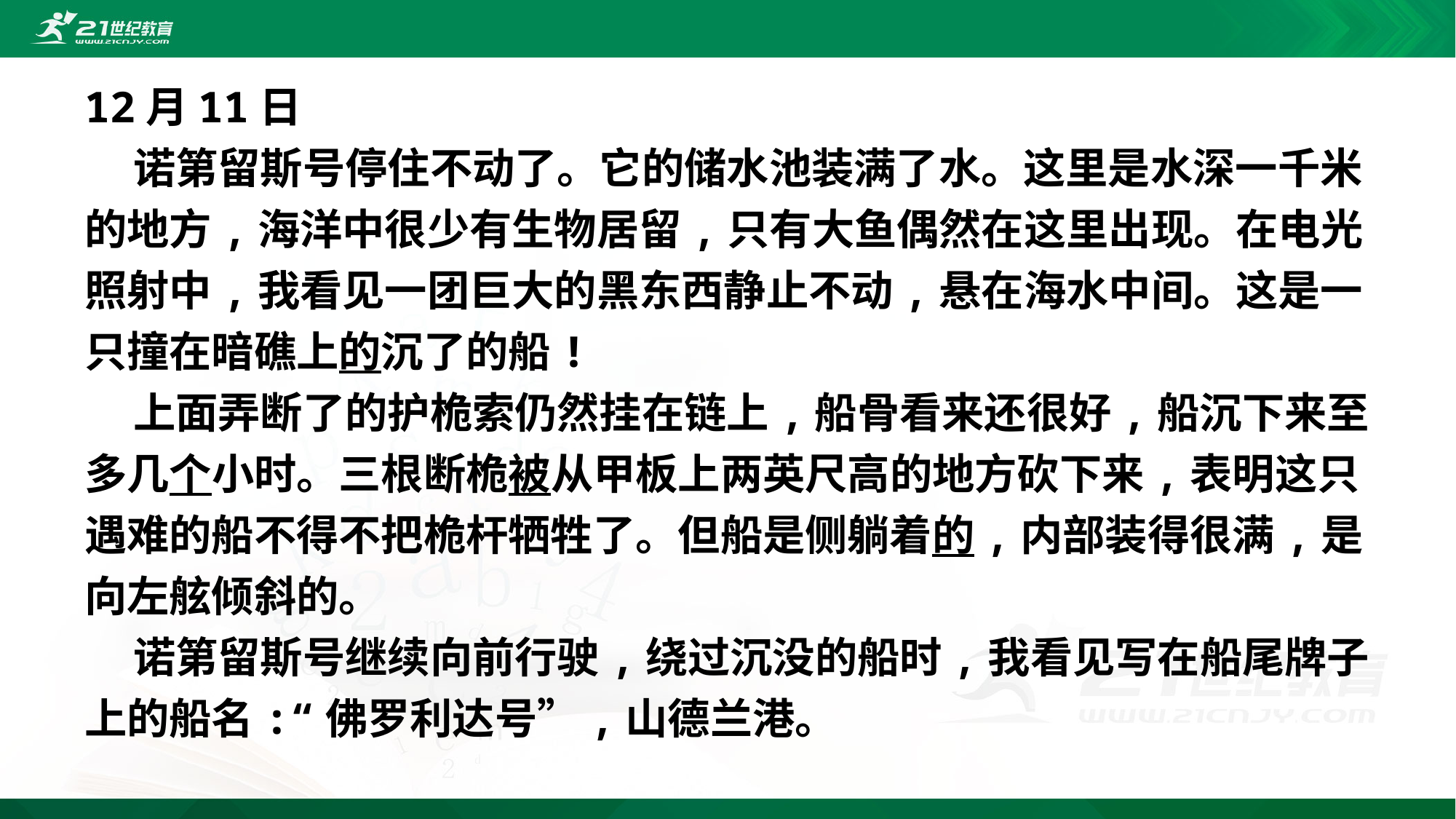

12月11日
    诺第留斯号停住不动了。它的储水池装满了水。这里是水深一千米的地方,海洋中很少有生物居留,只有大鱼偶然在这里出现。在电光照射中,我看见一团巨大的黑东西静止不动,悬在海水中间。这是一只撞在暗礁上的沉了的船!
    上面弄断了的护桅索仍然挂在链上,船骨看来还很好,船沉下来至多几个小时。三根断桅被从甲板上两英尺高的地方砍下来,表明这只遇难的船不得不把桅杆牺牲了。但船是侧躺着的,内部装得很满,是向左舷倾斜的。
    诺第留斯号继续向前行驶,绕过沉没的船时,我看见写在船尾牌子上的船名:“佛罗利达号”,山德兰港。